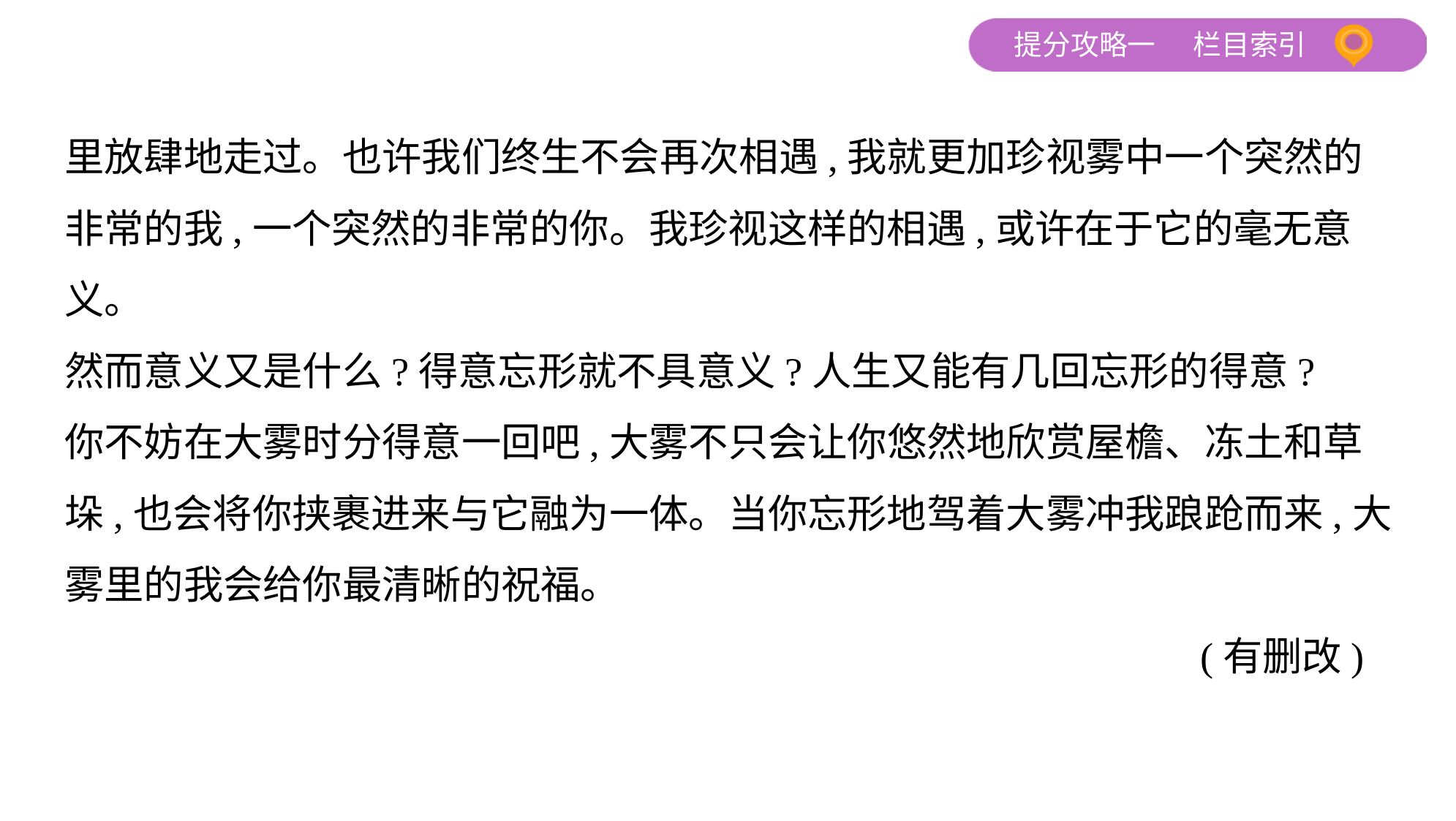

里放肆地走过。也许我们终生不会再次相遇,我就更加珍视雾中一个突然的
非常的我,一个突然的非常的你。我珍视这样的相遇,或许在于它的毫无意
义。
然而意义又是什么?得意忘形就不具意义?人生又能有几回忘形的得意?
你不妨在大雾时分得意一回吧,大雾不只会让你悠然地欣赏屋檐、冻土和草
垛,也会将你挟裹进来与它融为一体。当你忘形地驾着大雾冲我踉跄而来,大
雾里的我会给你最清晰的祝福。
                                                                                                                   (有删改)